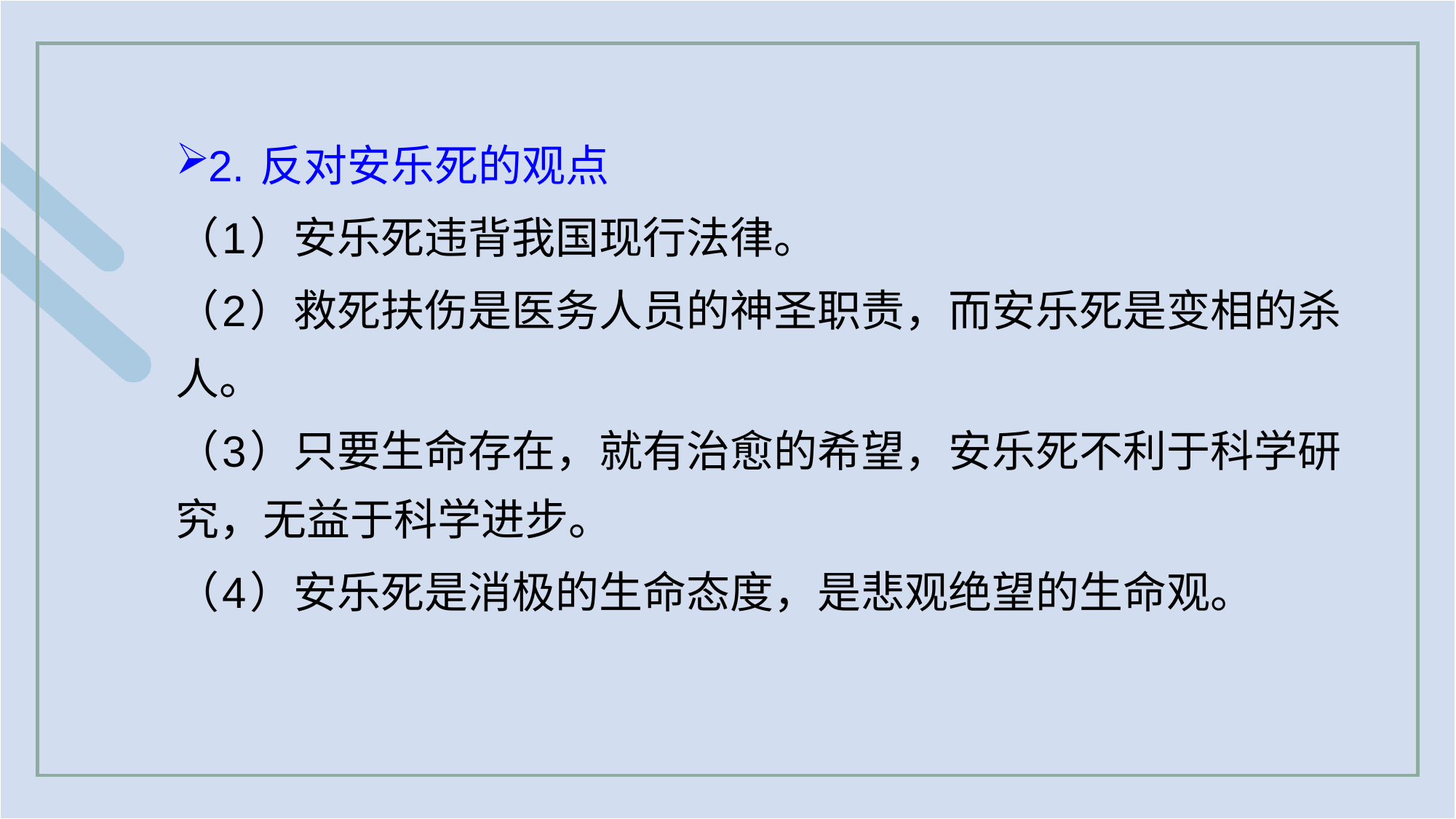

2. 反对安乐死的观点
（1）安乐死违背我国现行法律。
（2）救死扶伤是医务人员的神圣职责，而安乐死是变相的杀人。
（3）只要生命存在，就有治愈的希望，安乐死不利于科学研究，无益于科学进步。
（4）安乐死是消极的生命态度，是悲观绝望的生命观。